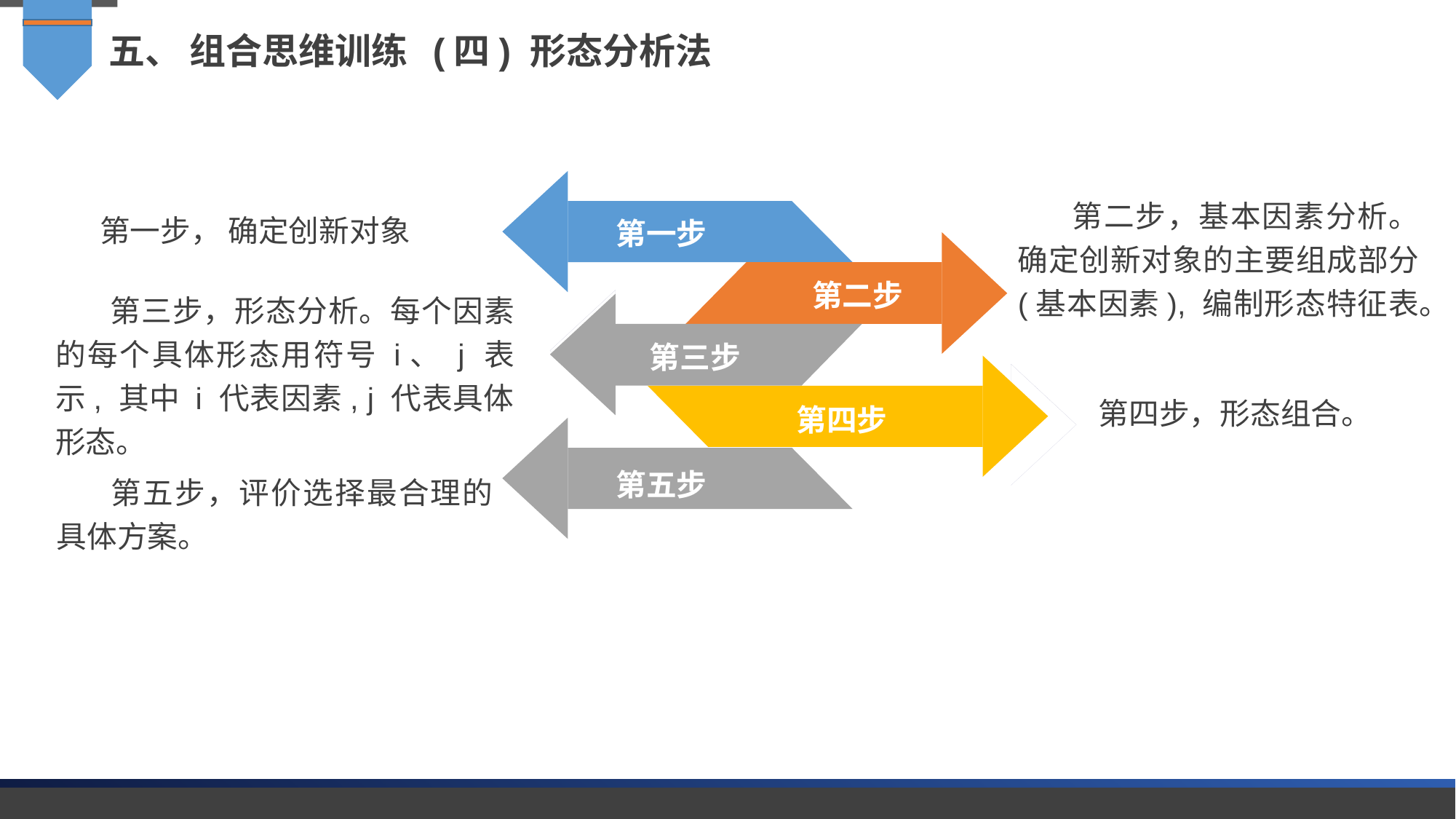

五、 组合思维训练  (四) 形态分析法

第一步
第二步，基本因素分析。 确定创新对象的主要组成部分 (基本因素), 编制形态特征表。
第一步， 确定创新对象

第二步

第三步，形态分析。每个因素的每个具体形态用符号 i、 j 表示, 其中 i 代表因素, j 代表具体形态。

第三步

第四步

第四步，形态组合。

第五步

第五步，评价选择最合理的具体方案。